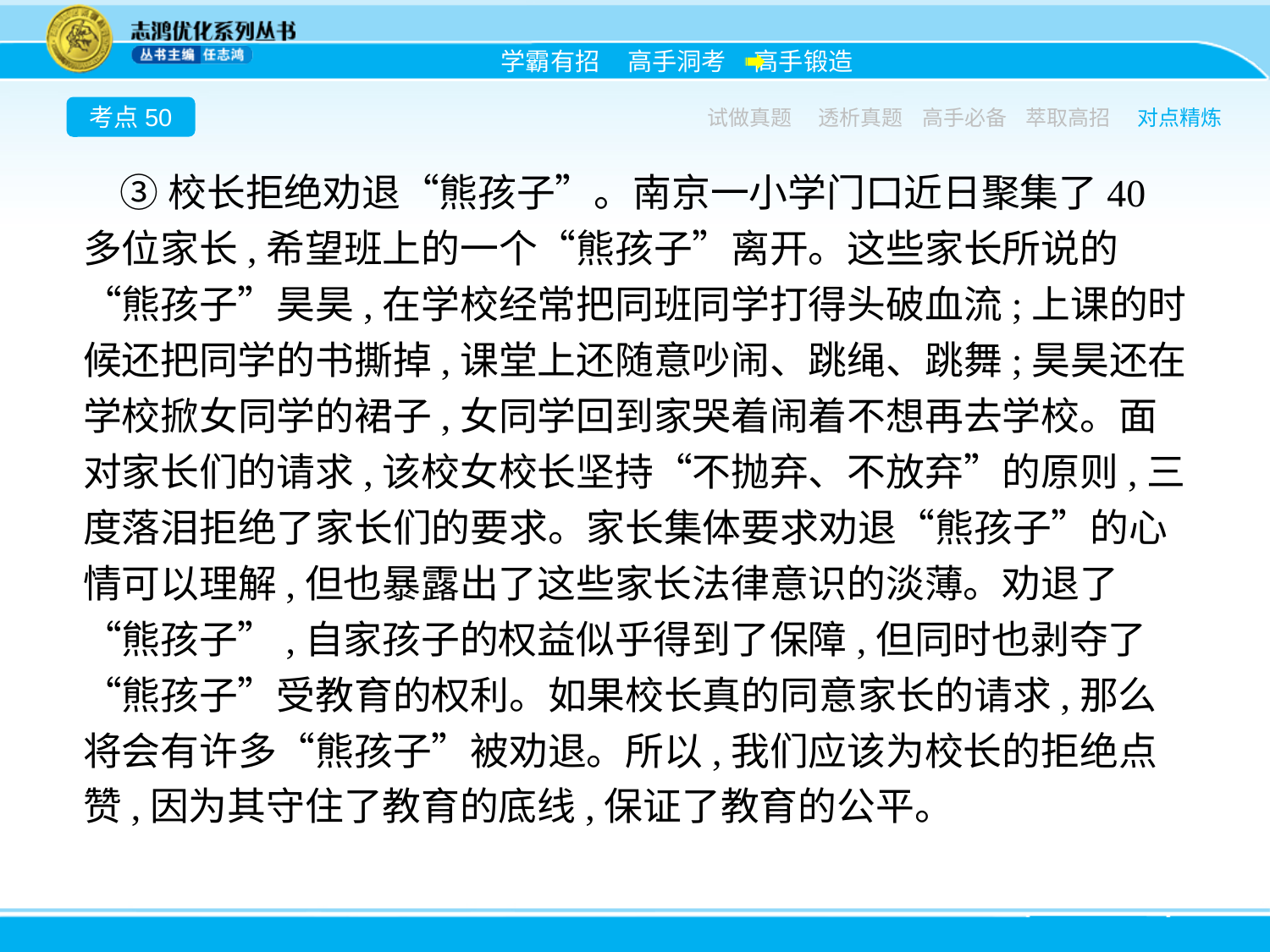

考点50
试做真题
透析真题
高手必备
萃取高招
对点精炼
③校长拒绝劝退“熊孩子”。南京一小学门口近日聚集了40多位家长,希望班上的一个“熊孩子”离开。这些家长所说的“熊孩子”昊昊,在学校经常把同班同学打得头破血流;上课的时候还把同学的书撕掉,课堂上还随意吵闹、跳绳、跳舞;昊昊还在学校掀女同学的裙子,女同学回到家哭着闹着不想再去学校。面对家长们的请求,该校女校长坚持“不抛弃、不放弃”的原则,三度落泪拒绝了家长们的要求。家长集体要求劝退“熊孩子”的心情可以理解,但也暴露出了这些家长法律意识的淡薄。劝退了“熊孩子”,自家孩子的权益似乎得到了保障,但同时也剥夺了“熊孩子”受教育的权利。如果校长真的同意家长的请求,那么将会有许多“熊孩子”被劝退。所以,我们应该为校长的拒绝点赞,因为其守住了教育的底线,保证了教育的公平。